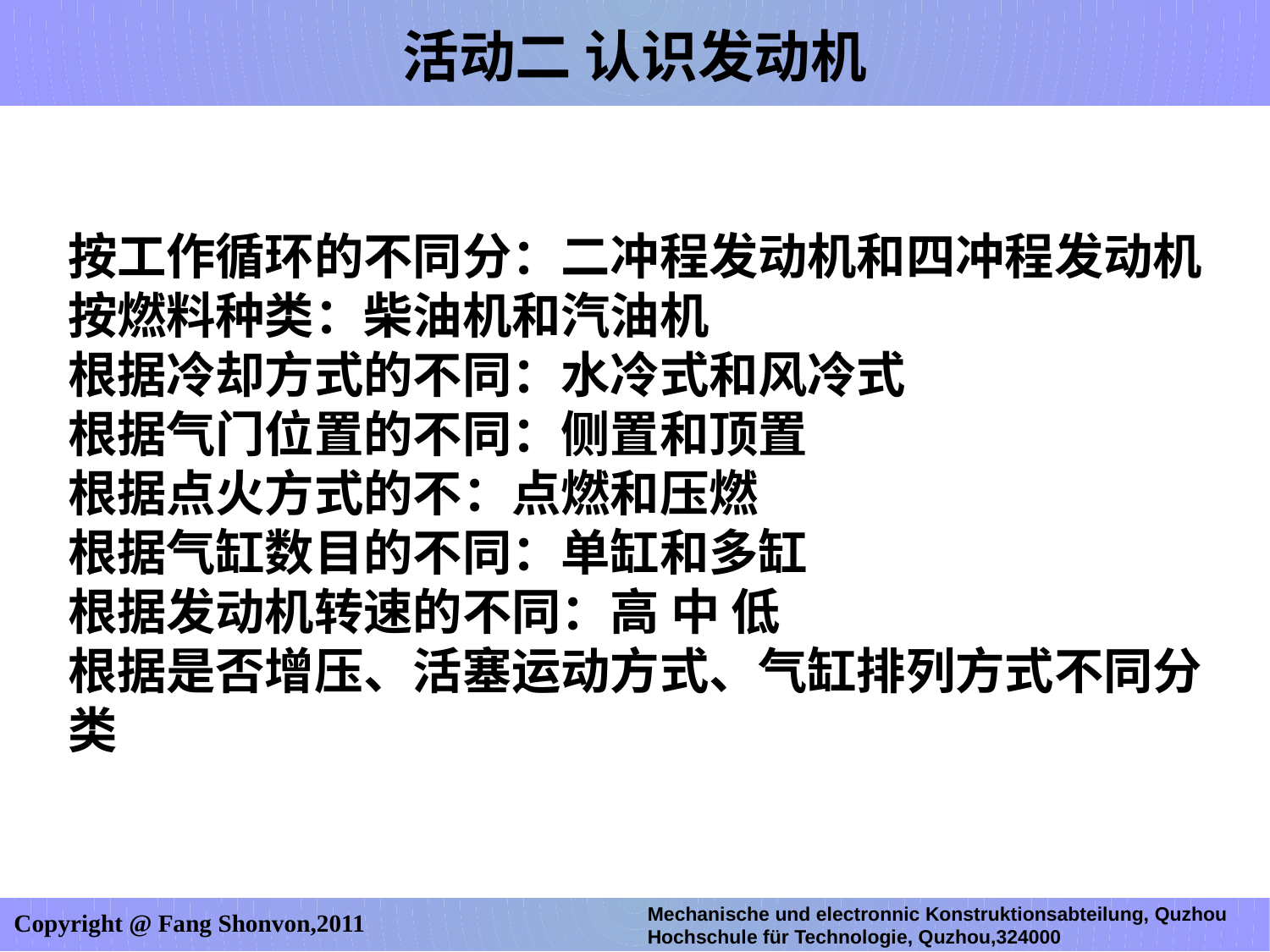

活动二 认识发动机
按工作循环的不同分：二冲程发动机和四冲程发动机
按燃料种类：柴油机和汽油机
根据冷却方式的不同：水冷式和风冷式
根据气门位置的不同：侧置和顶置
根据点火方式的不：点燃和压燃
根据气缸数目的不同：单缸和多缸
根据发动机转速的不同：高 中 低
根据是否增压、活塞运动方式、气缸排列方式不同分类
Mechanische und electronnic Konstruktionsabteilung, Quzhou Hochschule für Technologie, Quzhou,324000

Copyright @ Fang Shonvon,2011